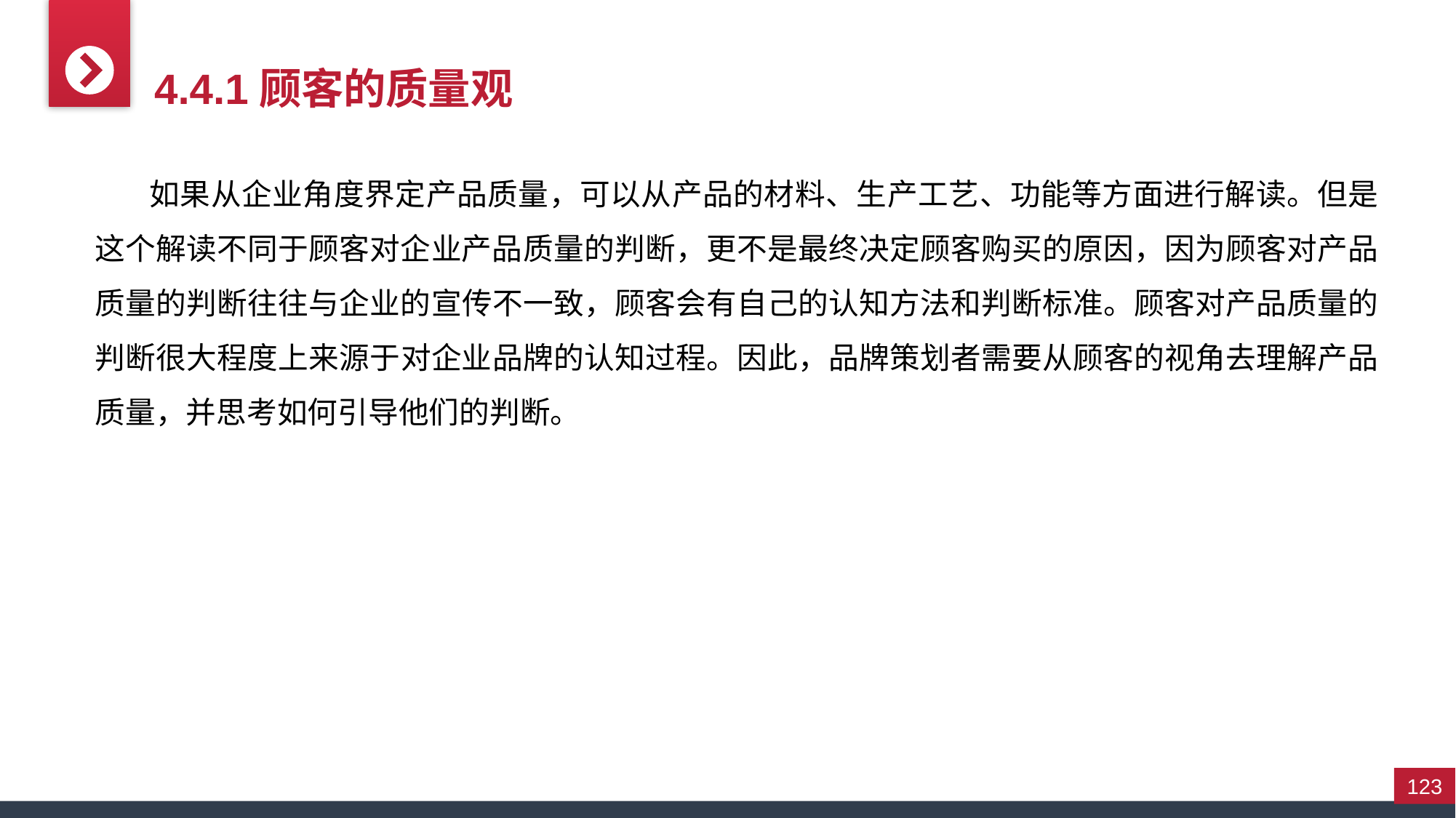

4.4.1顾客的质量观
如果从企业角度界定产品质量，可以从产品的材料、生产工艺、功能等方面进行解读。但是这个解读不同于顾客对企业产品质量的判断，更不是最终决定顾客购买的原因，因为顾客对产品质量的判断往往与企业的宣传不一致，顾客会有自己的认知方法和判断标准。顾客对产品质量的判断很大程度上来源于对企业品牌的认知过程。因此，品牌策划者需要从顾客的视角去理解产品质量，并思考如何引导他们的判断。